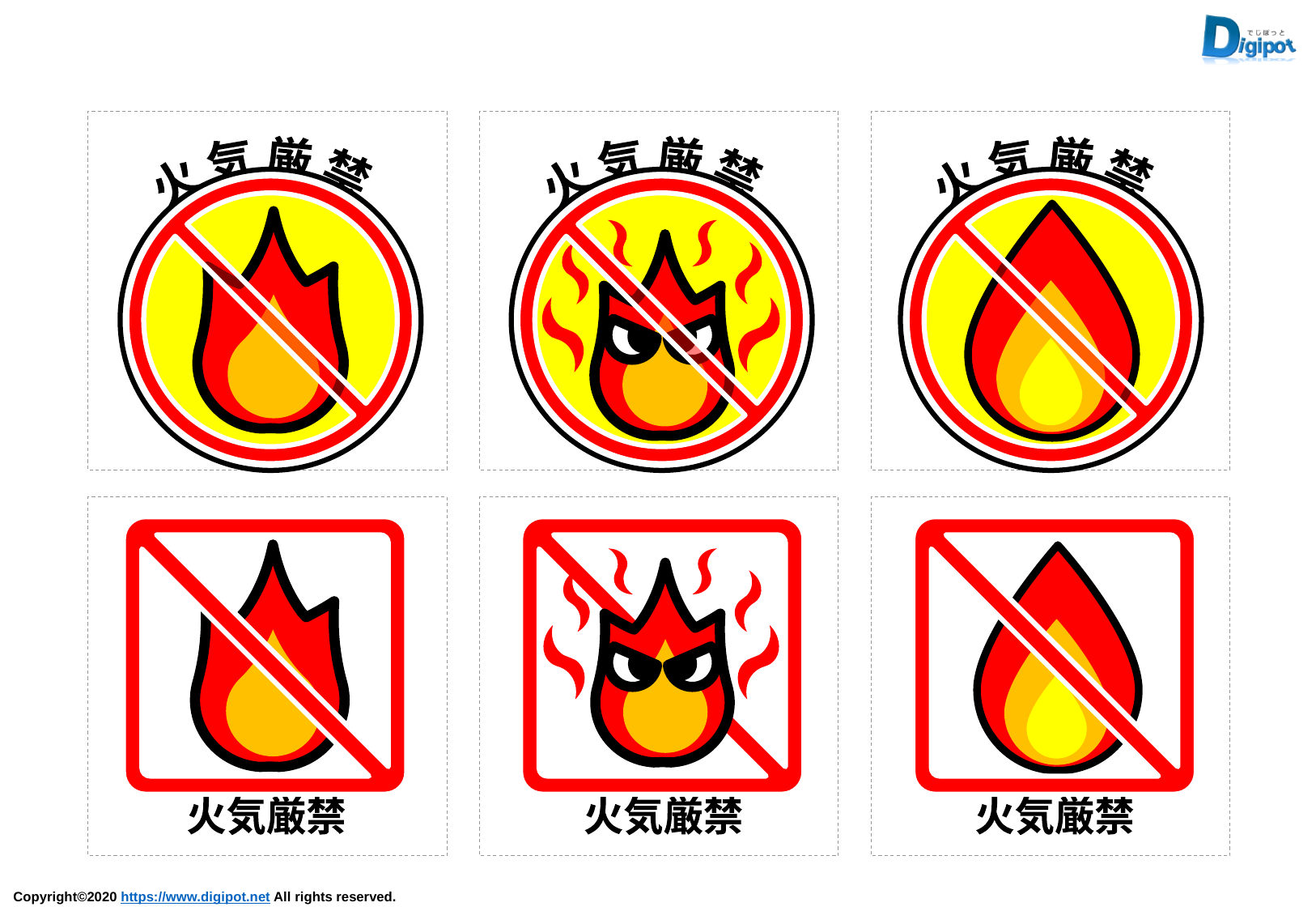

火 気 厳 禁

火 気 厳 禁

火 気 厳 禁

火気厳禁

火気厳禁

火気厳禁